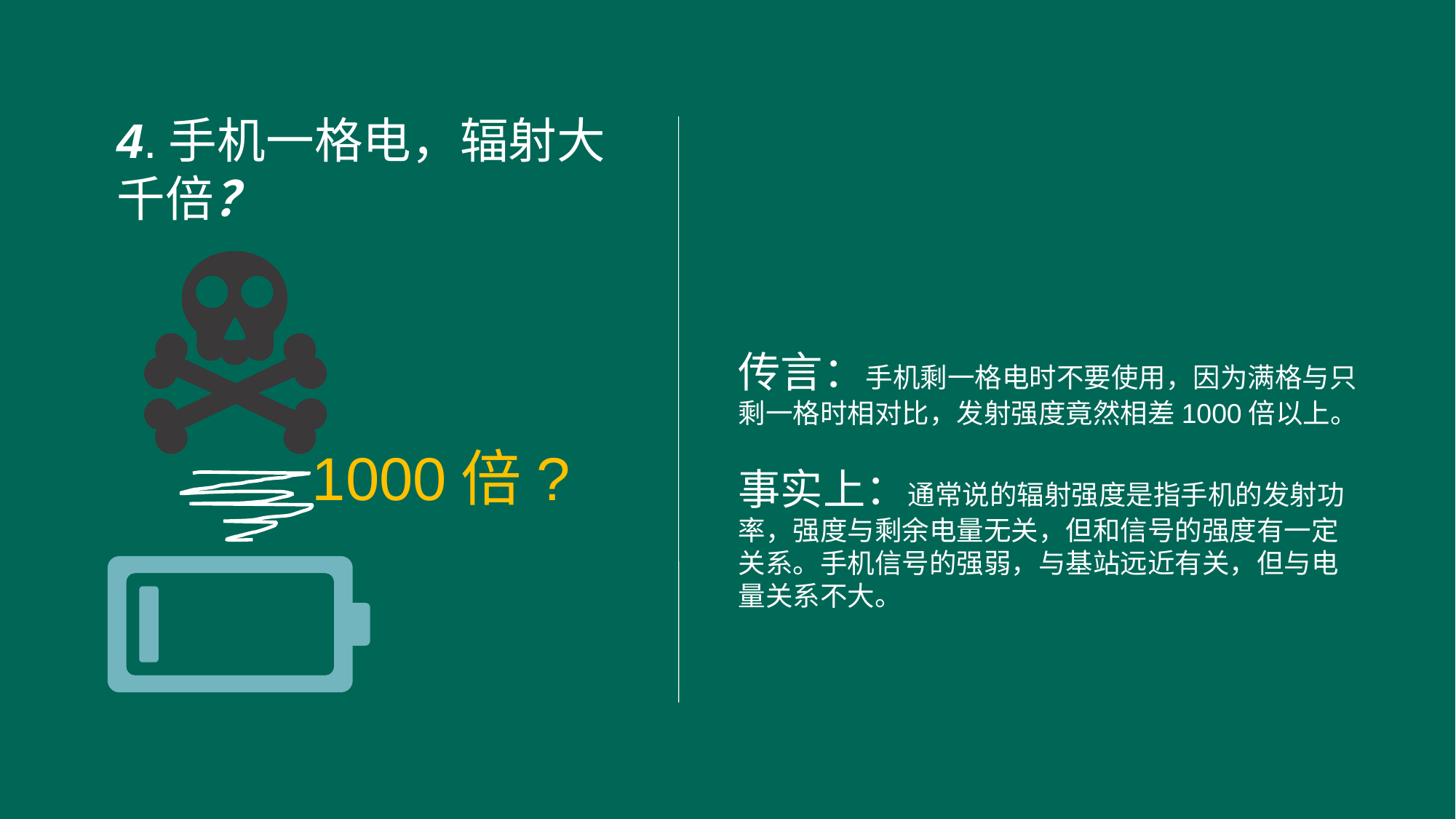

4.手机一格电，辐射大
千倍？

传言：手机剩一格电时不要使用，因为满格与只剩一格时相对比，发射强度竟然相差1000倍以上。
1000倍?
事实上：通常说的辐射强度是指手机的发射功率，强度与剩余电量无关，但和信号的强度有一定关系。手机信号的强弱，与基站远近有关，但与电量关系不大。